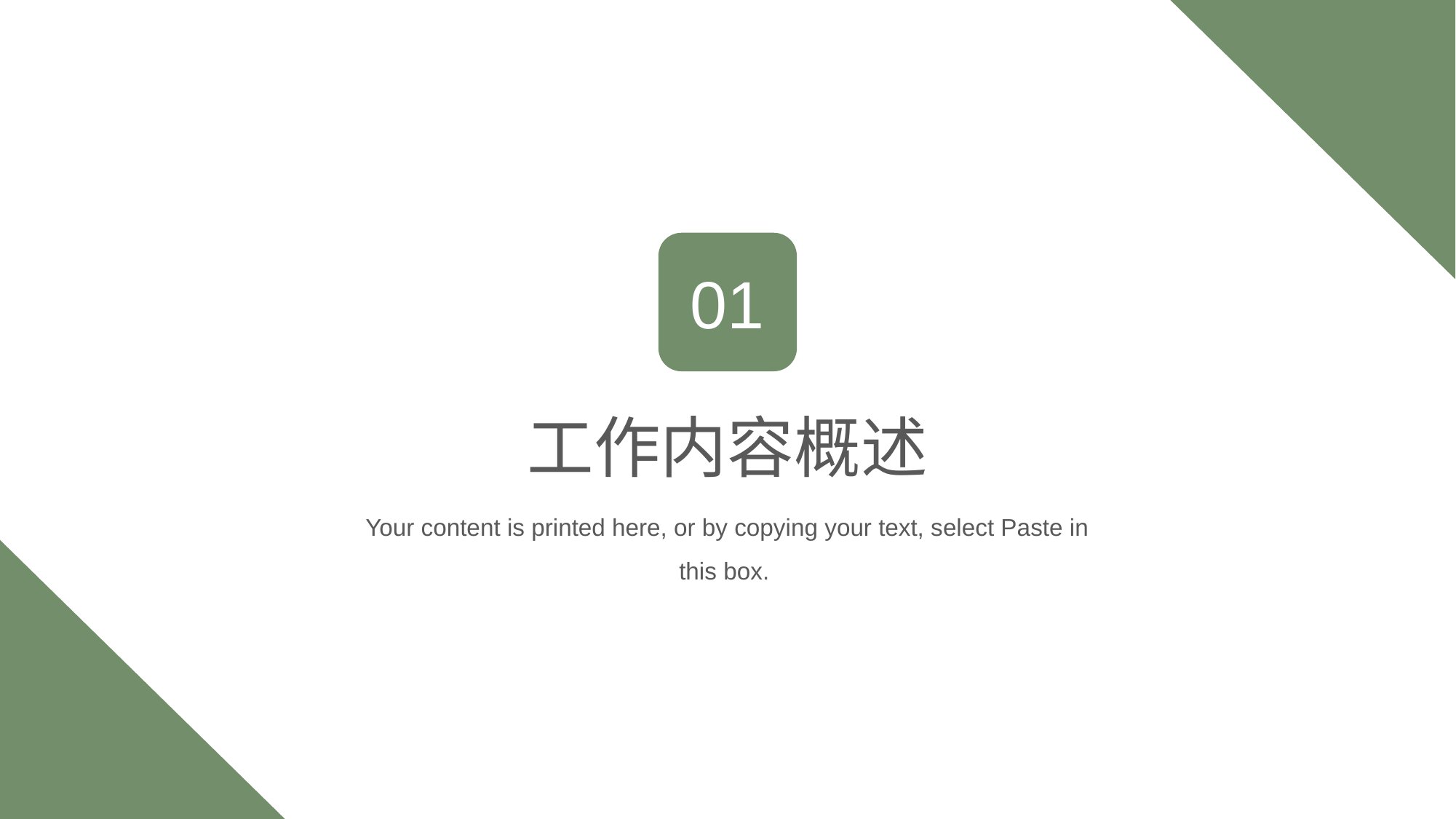

01
工作内容概述
Your content is printed here, or by copying your text, select Paste in this box.